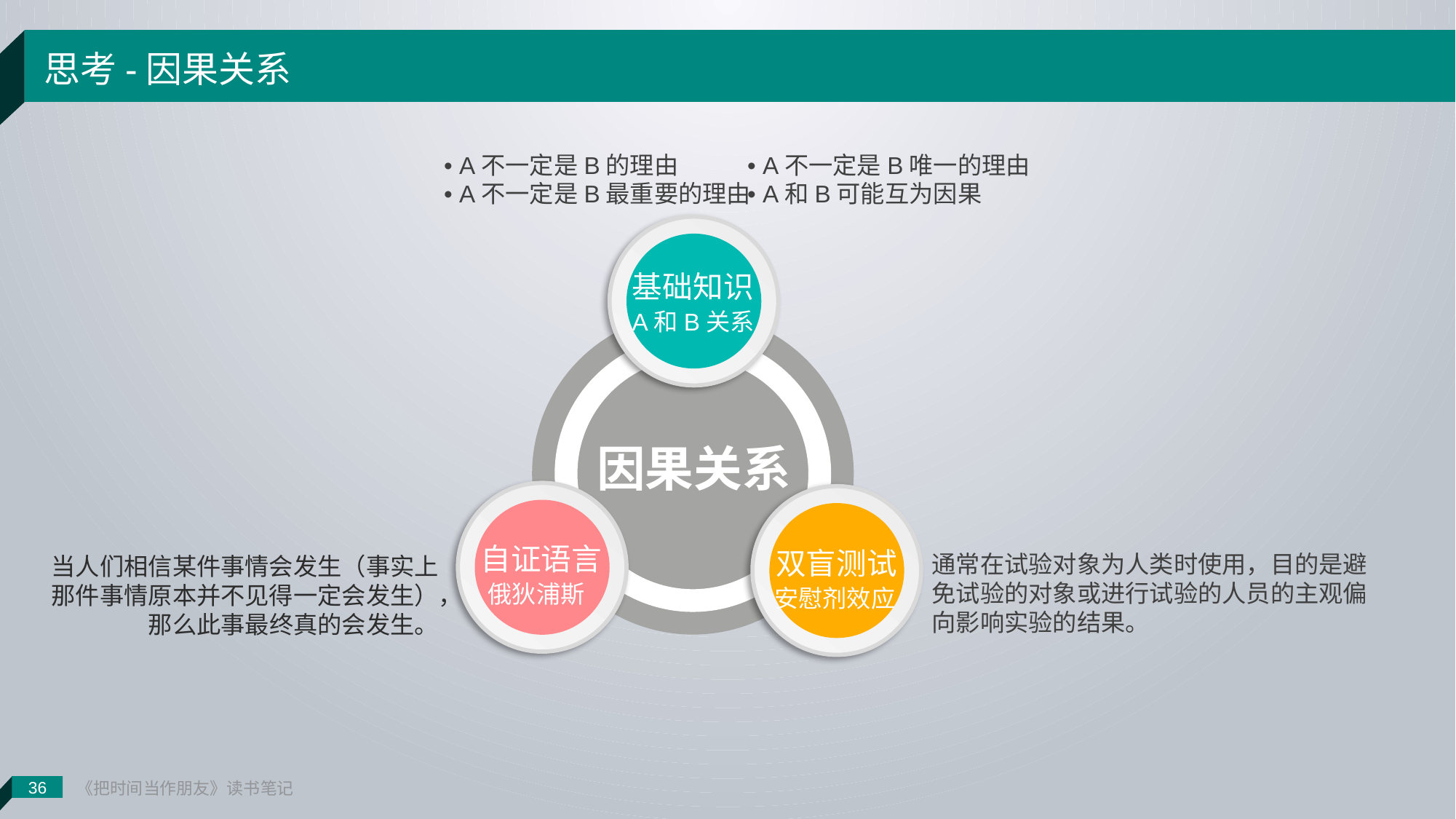

36
《把时间当作朋友》读书笔记

思考-因果关系
• A不一定是B的理由
• A不一定是B最重要的理由
• A不一定是B唯一的理由
• A和B可能互为因果

基础知识
A和B关系

因果关系

自证语言
双盲测试
通常在试验对象为人类时使用，目的是避免试验的对象或进行试验的人员的主观偏向影响实验的结果。
当人们相信某件事情会发生（事实上那件事情原本并不见得一定会发生），那么此事最终真的会发生。
俄狄浦斯
安慰剂效应